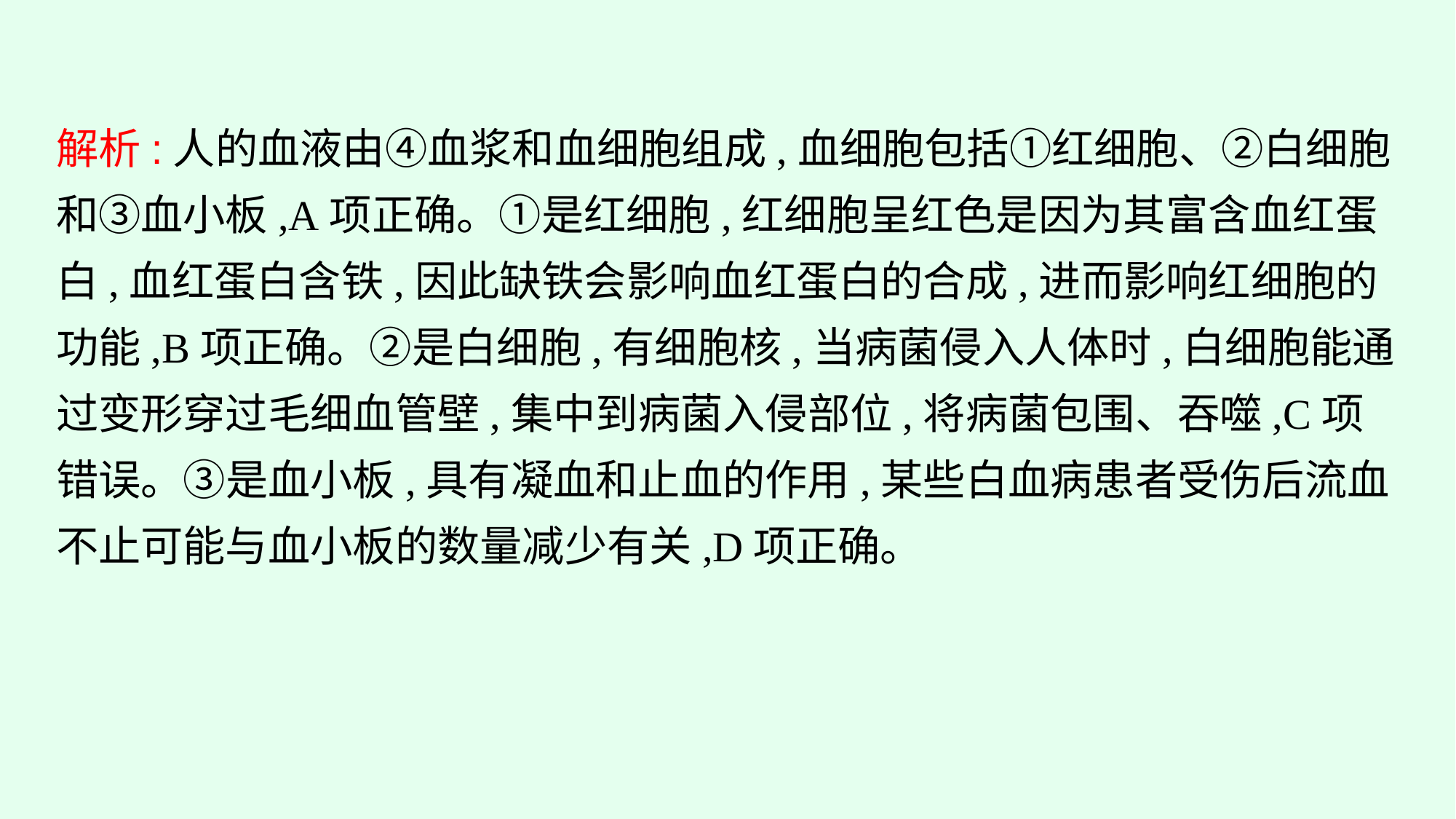

解析:人的血液由④血浆和血细胞组成,血细胞包括①红细胞、②白细胞和③血小板,A项正确。①是红细胞,红细胞呈红色是因为其富含血红蛋白,血红蛋白含铁,因此缺铁会影响血红蛋白的合成,进而影响红细胞的功能,B项正确。②是白细胞,有细胞核,当病菌侵入人体时,白细胞能通过变形穿过毛细血管壁,集中到病菌入侵部位,将病菌包围、吞噬,C项错误。③是血小板,具有凝血和止血的作用,某些白血病患者受伤后流血不止可能与血小板的数量减少有关,D项正确。